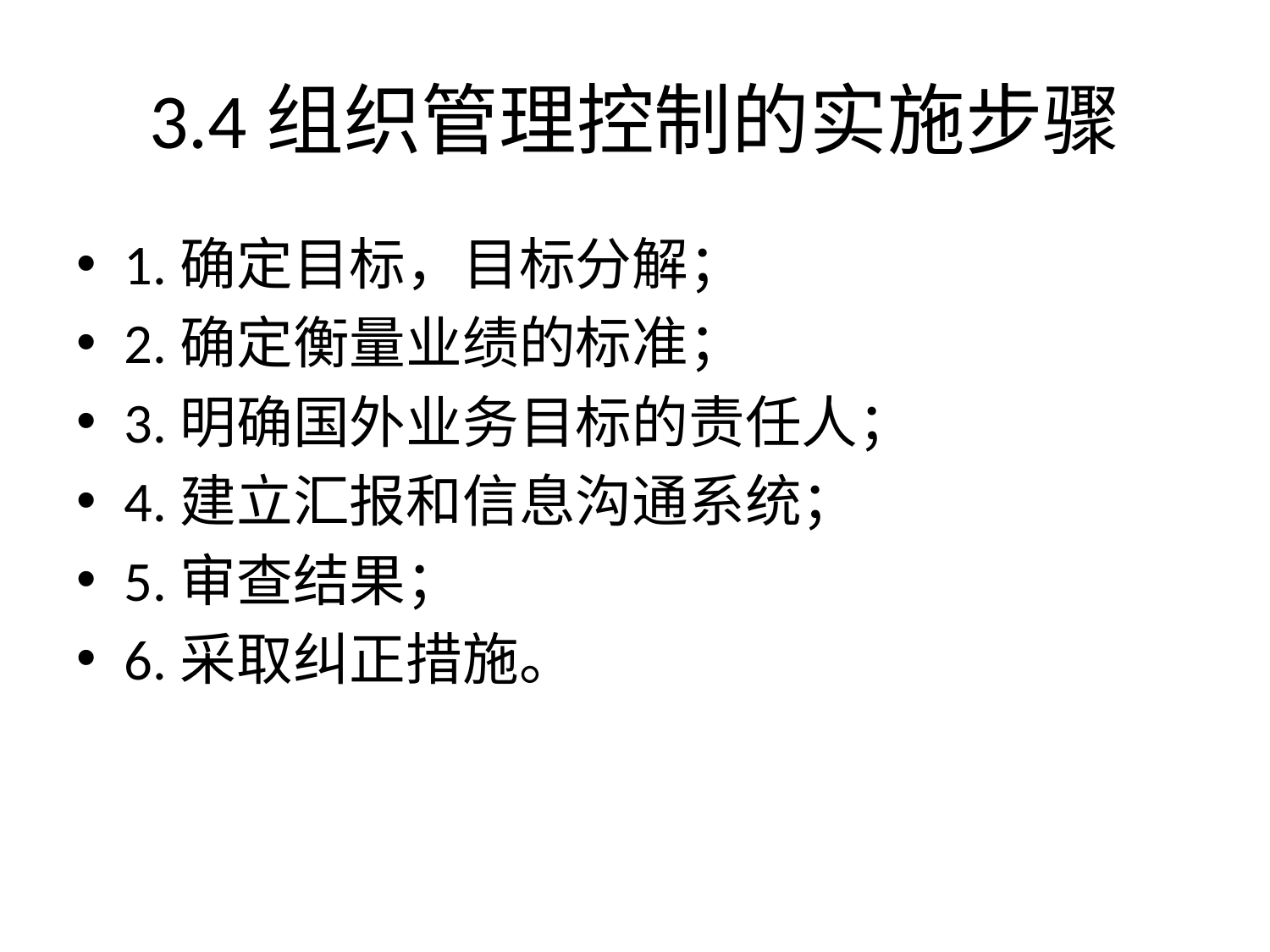

# 3.4组织管理控制的实施步骤
1.确定目标，目标分解；
2.确定衡量业绩的标准；
3.明确国外业务目标的责任人；
4.建立汇报和信息沟通系统；
5.审查结果；
6.采取纠正措施。